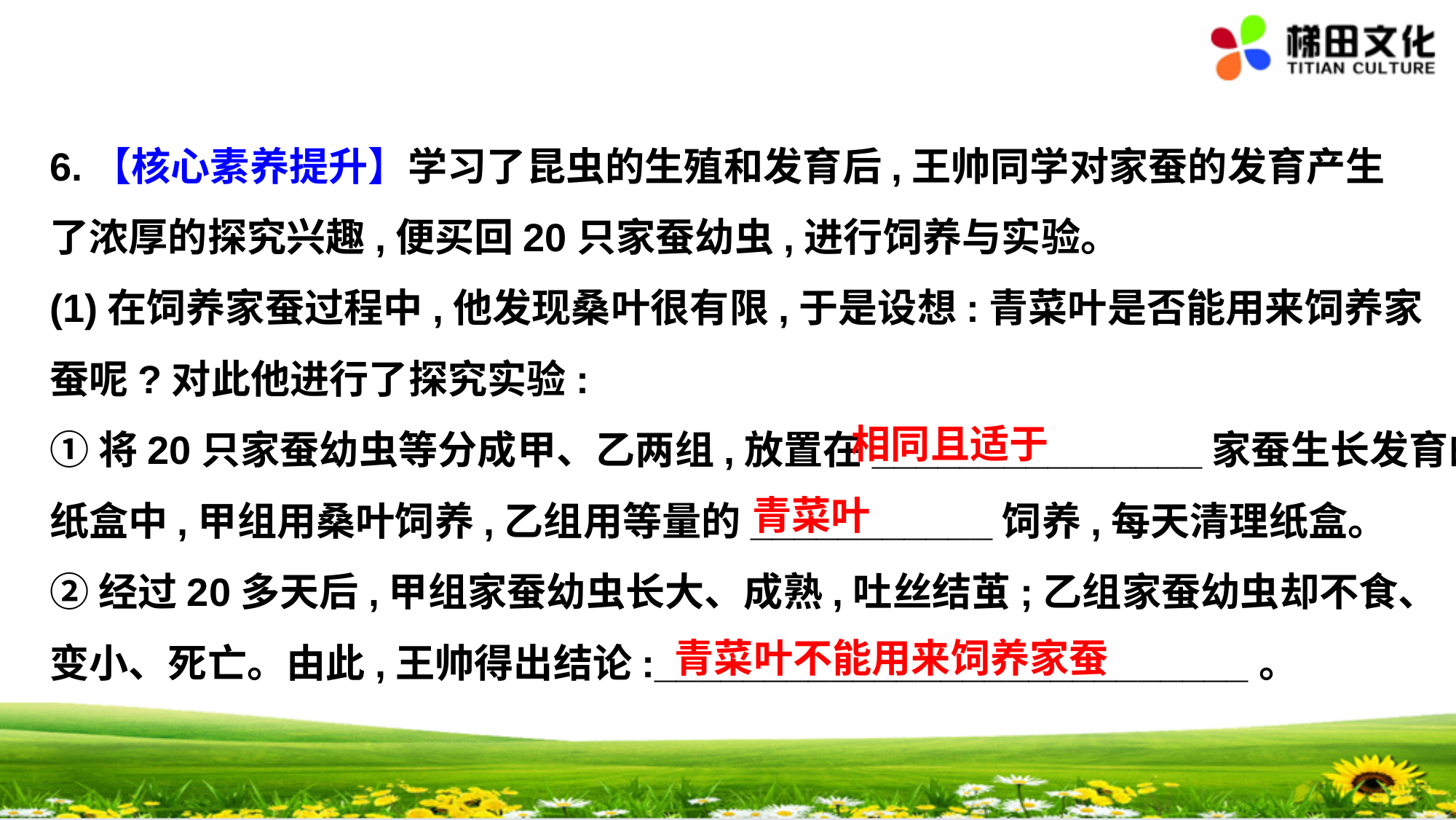

6.【核心素养提升】学习了昆虫的生殖和发育后,王帅同学对家蚕的发育产生
了浓厚的探究兴趣,便买回20只家蚕幼虫,进行饲养与实验。
(1)在饲养家蚕过程中,他发现桑叶很有限,于是设想:青菜叶是否能用来饲养家
蚕呢?对此他进行了探究实验:
①将20只家蚕幼虫等分成甲、乙两组,放置在_______________家蚕生长发育的
纸盒中,甲组用桑叶饲养,乙组用等量的___________饲养,每天清理纸盒。
②经过20多天后,甲组家蚕幼虫长大、成熟,吐丝结茧;乙组家蚕幼虫却不食、
变小、死亡。由此,王帅得出结论:___________________________。
　相同且适于
　青菜叶
　青菜叶不能用来饲养家蚕